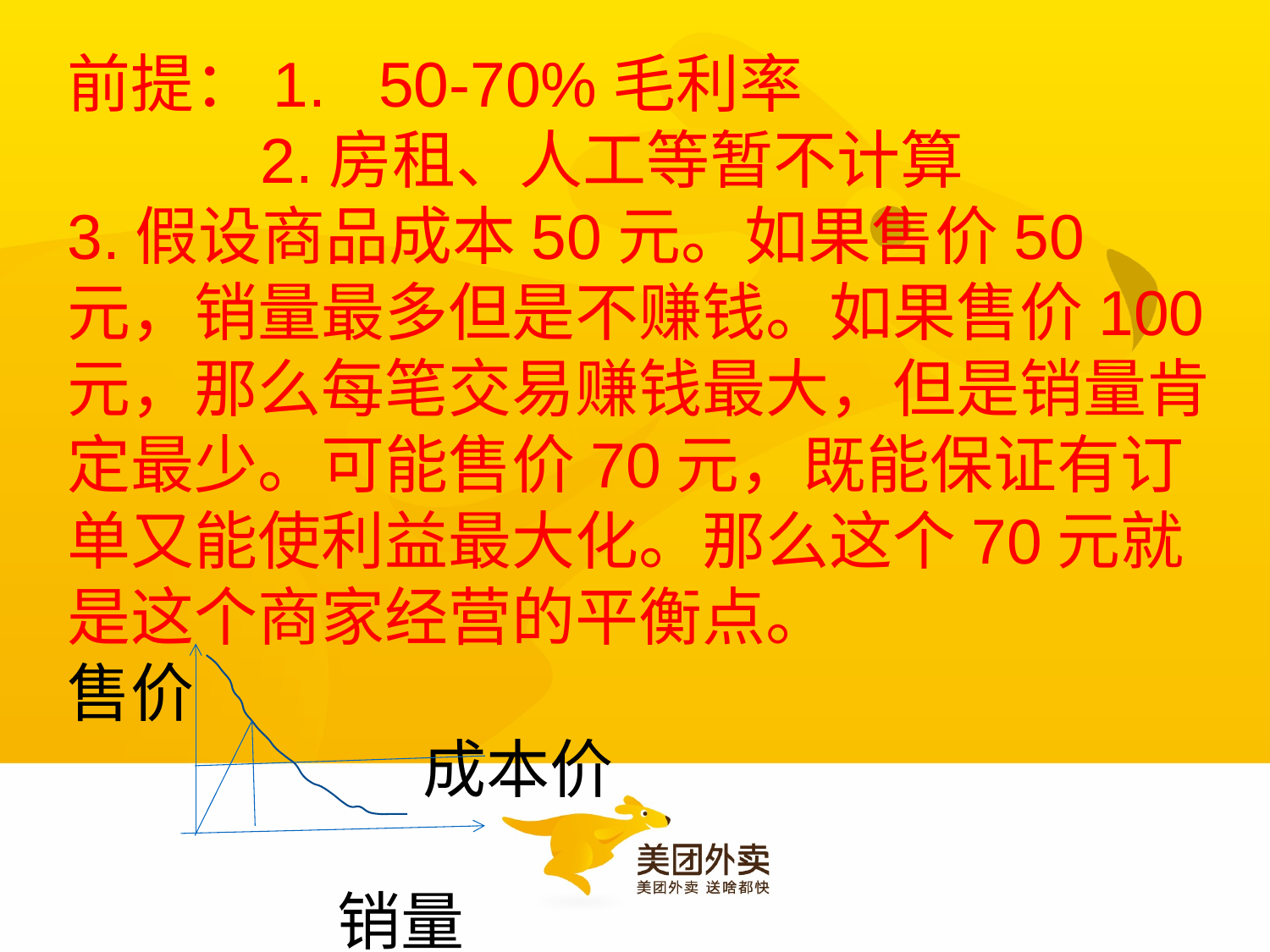

# 前提：1.   50-70%毛利率
           2.房租、人工等暂不计算
3.假设商品成本50元。如果售价50元，销量最多但是不赚钱。如果售价100元，那么每笔交易赚钱最大，但是销量肯定最少。可能售价70元，既能保证有订单又能使利益最大化。那么这个70元就是这个商家经营的平衡点。
售价
                        成本价

                  销量